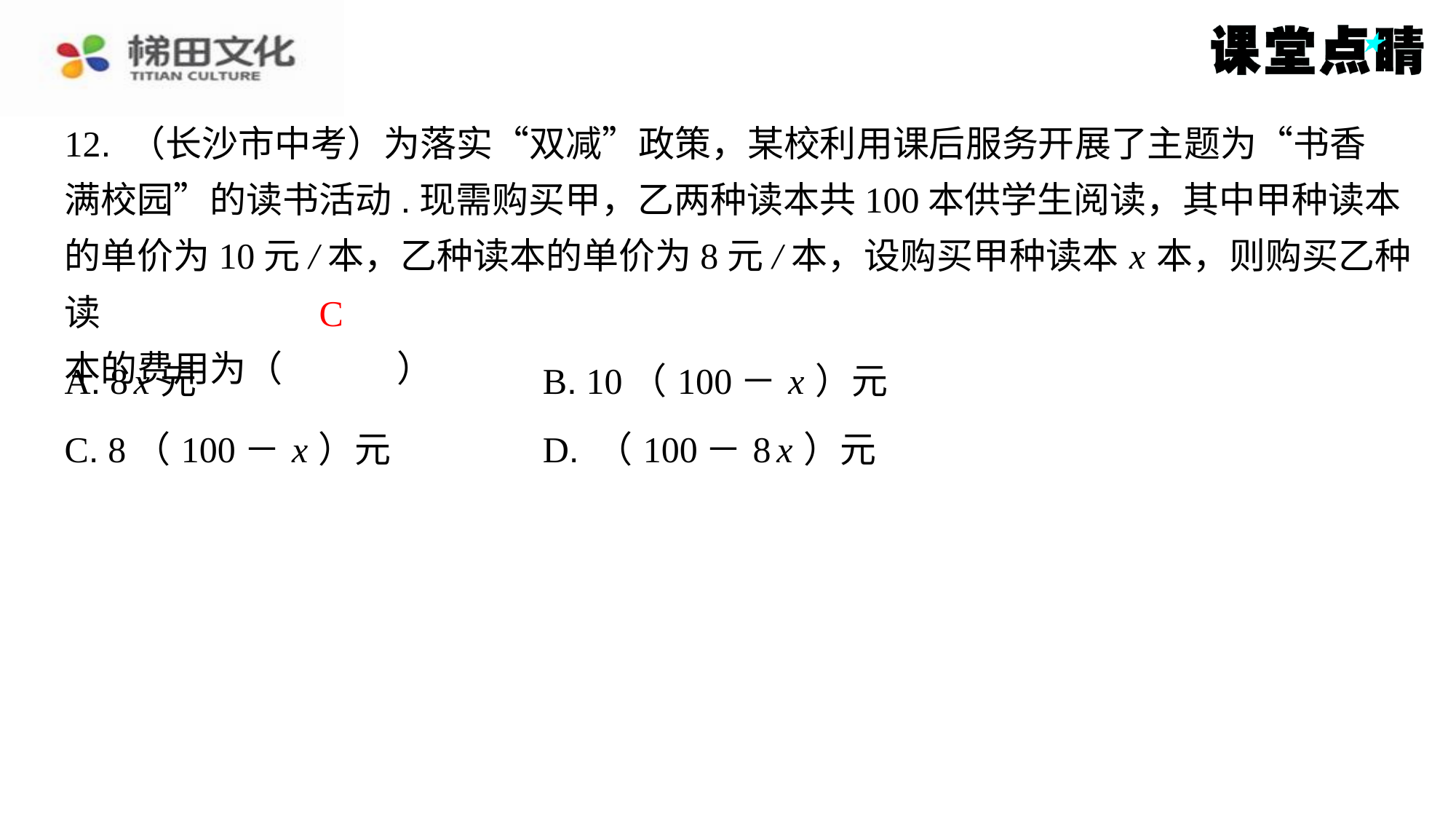

12. （长沙市中考）为落实“双减”政策，某校利用课后服务开展了主题为“书香
满校园”的读书活动.现需购买甲，乙两种读本共100本供学生阅读，其中甲种读本
的单价为10元/本，乙种读本的单价为8元/本，设购买甲种读本 x 本，则购买乙种读
本的费用为（　C　）
C
| A. 8 x 元 | B. 10（100－ x ）元 |
| --- | --- |
| C. 8（100－ x ）元 | D. （100－8 x ）元 |